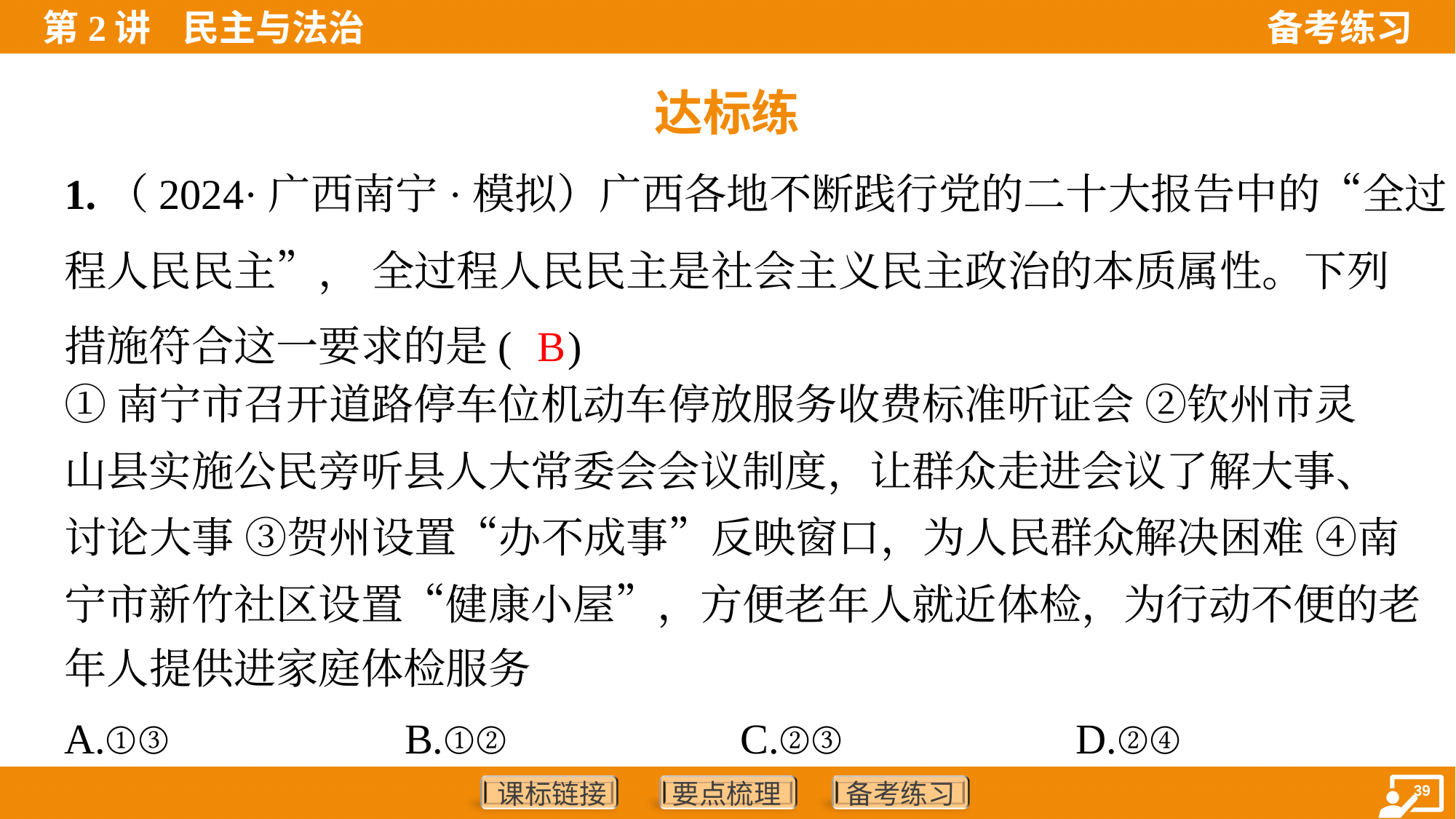

达标练
1.（2024·广西南宁·模拟）广西各地不断践行党的二十大报告中的“全过
程人民民主”， 全过程人民民主是社会主义民主政治的本质属性。下列
措施符合这一要求的是(     )
B
①南宁市召开道路停车位机动车停放服务收费标准听证会 ②钦州市灵
山县实施公民旁听县人大常委会会议制度，让群众走进会议了解大事、
讨论大事 ③贺州设置“办不成事”反映窗口，为人民群众解决困难 ④南
宁市新竹社区设置“健康小屋”，方便老年人就近体检，为行动不便的老
年人提供进家庭体检服务
A.①③	B.①②	C.②③	D.②④